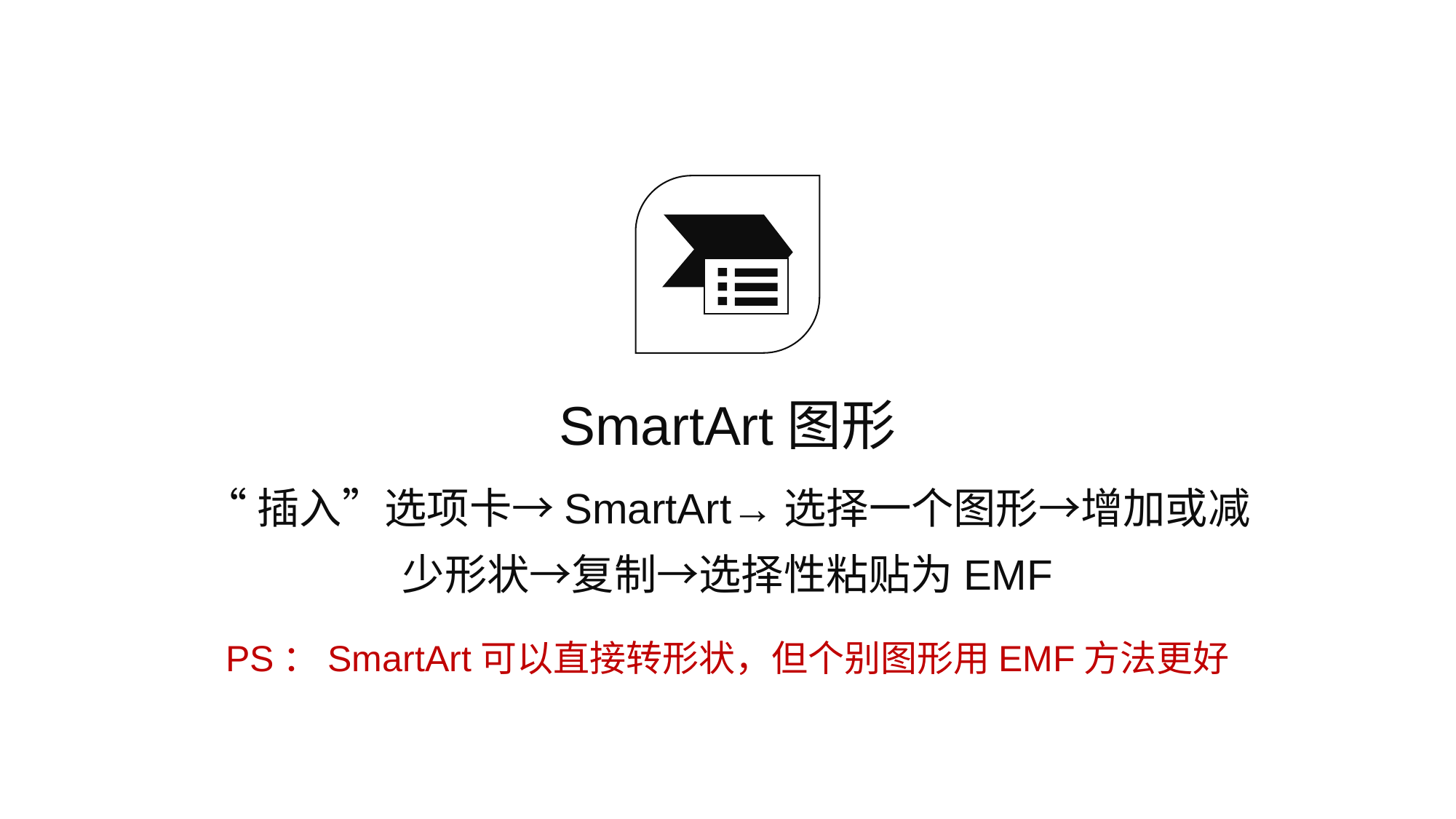

SmartArt图形
“插入”选项卡→SmartArt→选择一个图形→增加或减少形状→复制→选择性粘贴为EMF
PS：SmartArt可以直接转形状，但个别图形用EMF方法更好